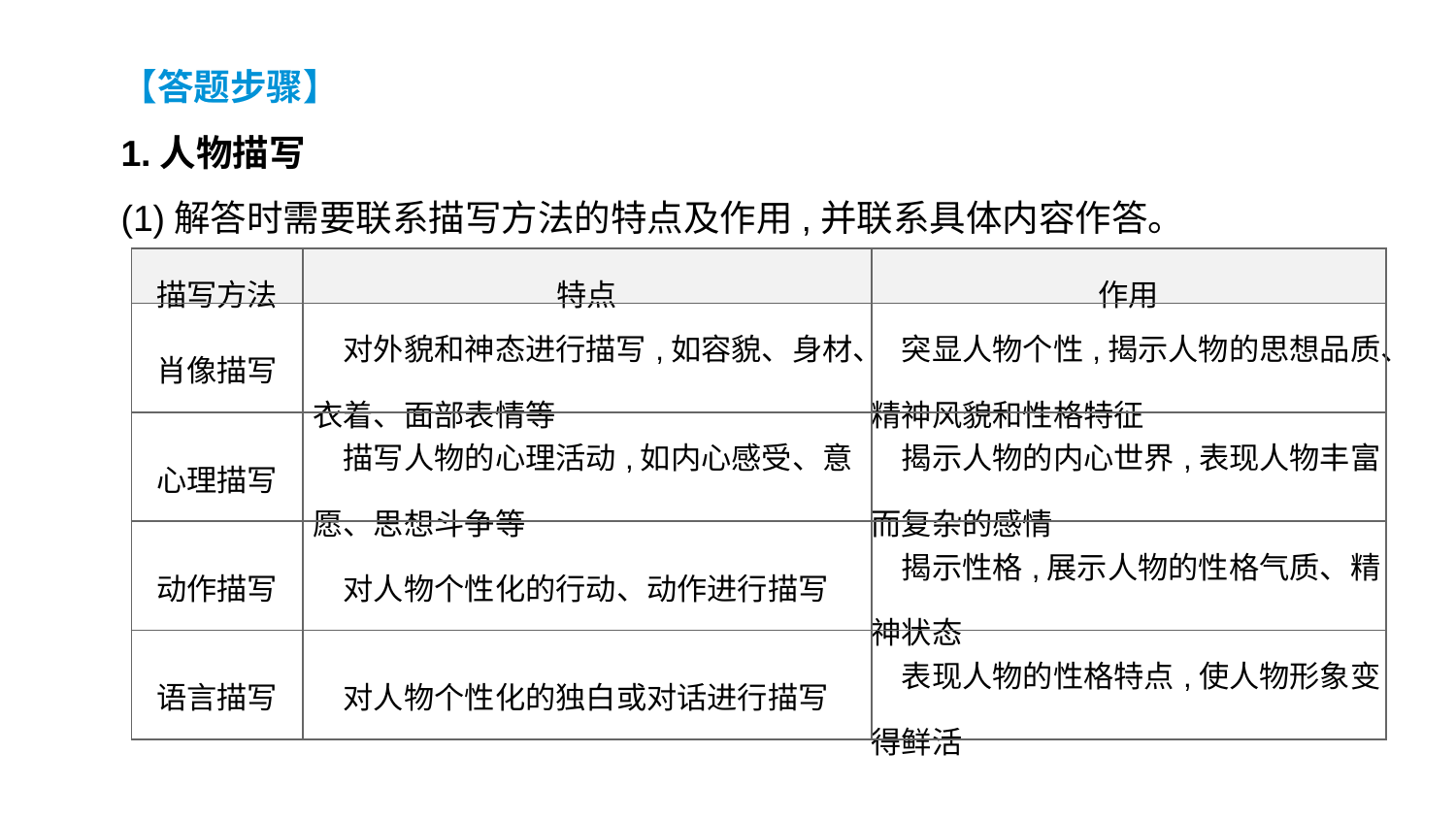

【答题步骤】
1.人物描写
(1)解答时需要联系描写方法的特点及作用,并联系具体内容作答。
| 描写方法 | 特点 | 作用 |
| --- | --- | --- |
| 肖像描写 | 对外貌和神态进行描写,如容貌、身材、衣着、面部表情等 | 突显人物个性,揭示人物的思想品质、精神风貌和性格特征 |
| 心理描写 | 描写人物的心理活动,如内心感受、意愿、思想斗争等 | 揭示人物的内心世界,表现人物丰富而复杂的感情 |
| 动作描写 | 对人物个性化的行动、动作进行描写 | 揭示性格,展示人物的性格气质、精神状态 |
| 语言描写 | 对人物个性化的独白或对话进行描写 | 表现人物的性格特点,使人物形象变得鲜活 |